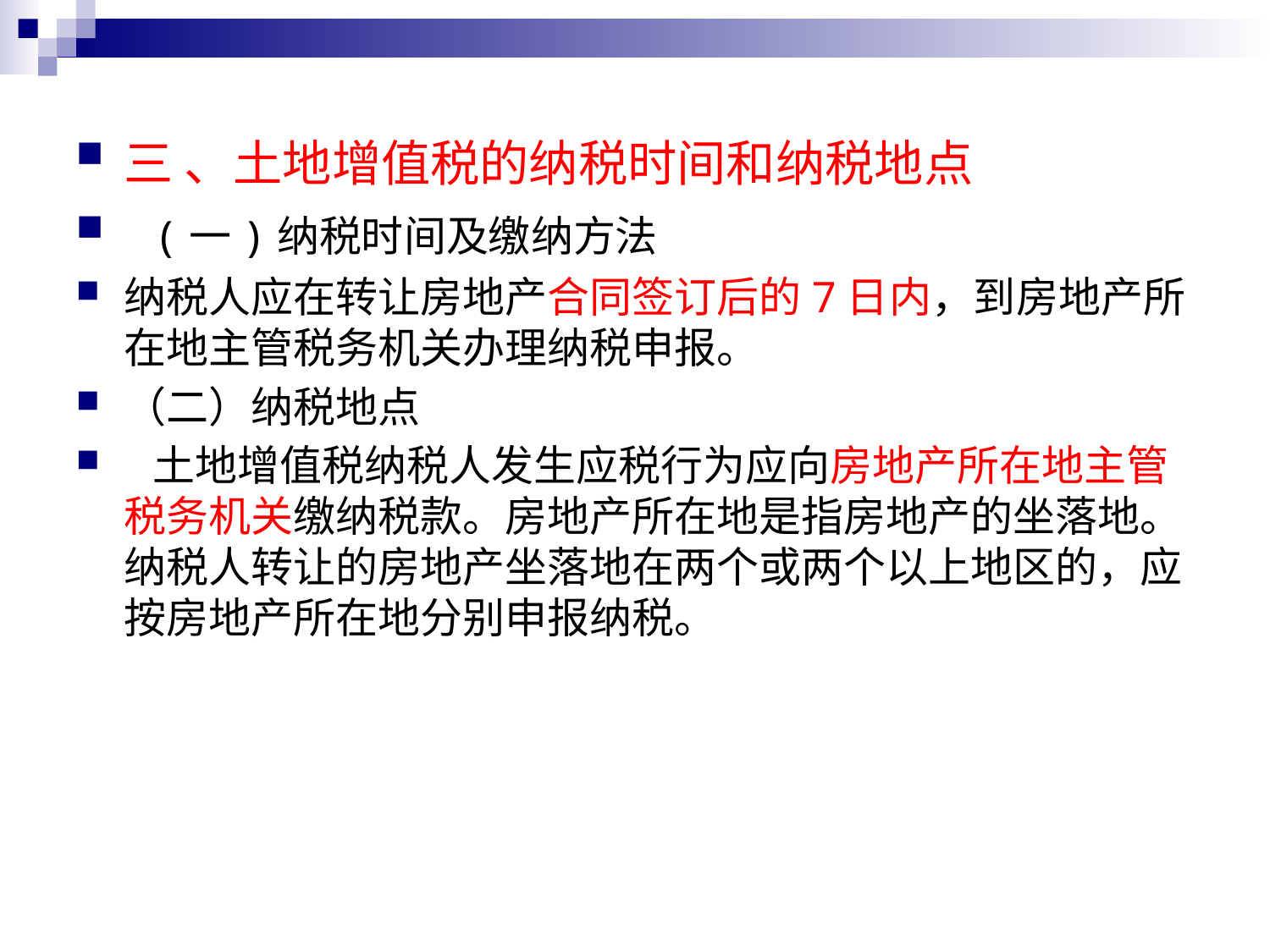

第四节 土地增值税的申报
三 、土地增值税的纳税时间和纳税地点
 (一)纳税时间及缴纳方法
纳税人应在转让房地产合同签订后的7日内，到房地产所在地主管税务机关办理纳税申报。
（二）纳税地点
  土地增值税纳税人发生应税行为应向房地产所在地主管税务机关缴纳税款。房地产所在地是指房地产的坐落地。纳税人转让的房地产坐落地在两个或两个以上地区的，应按房地产所在地分别申报纳税。